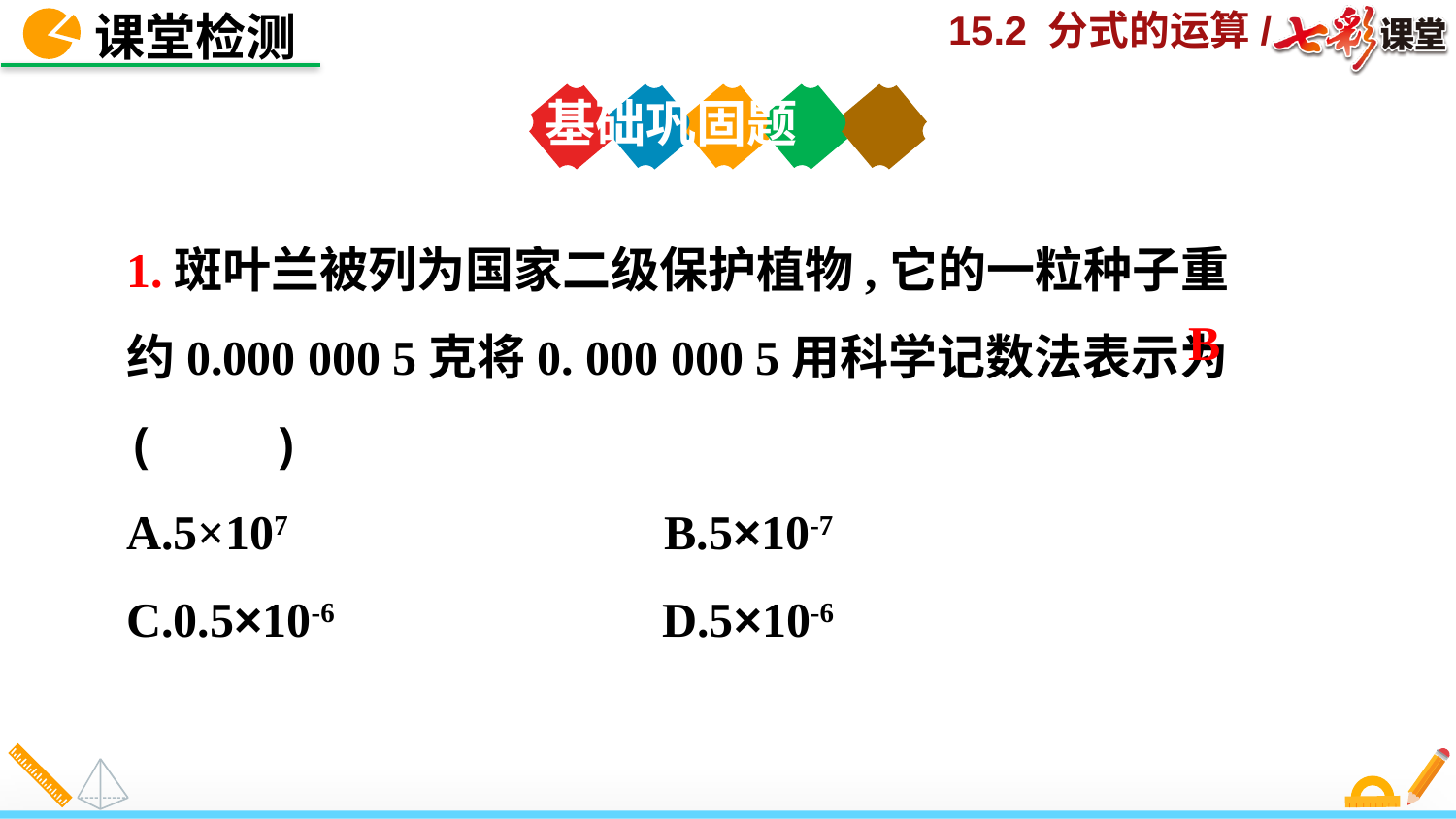

课堂检测

基础巩固题

1.斑叶兰被列为国家二级保护植物,它的一粒种子重约0.000 000 5克将0. 000 000 5用科学记数法表示为(    )
A.5×107                               B.5×10-7
C.0.5×10-6                           D.5×10-6
B